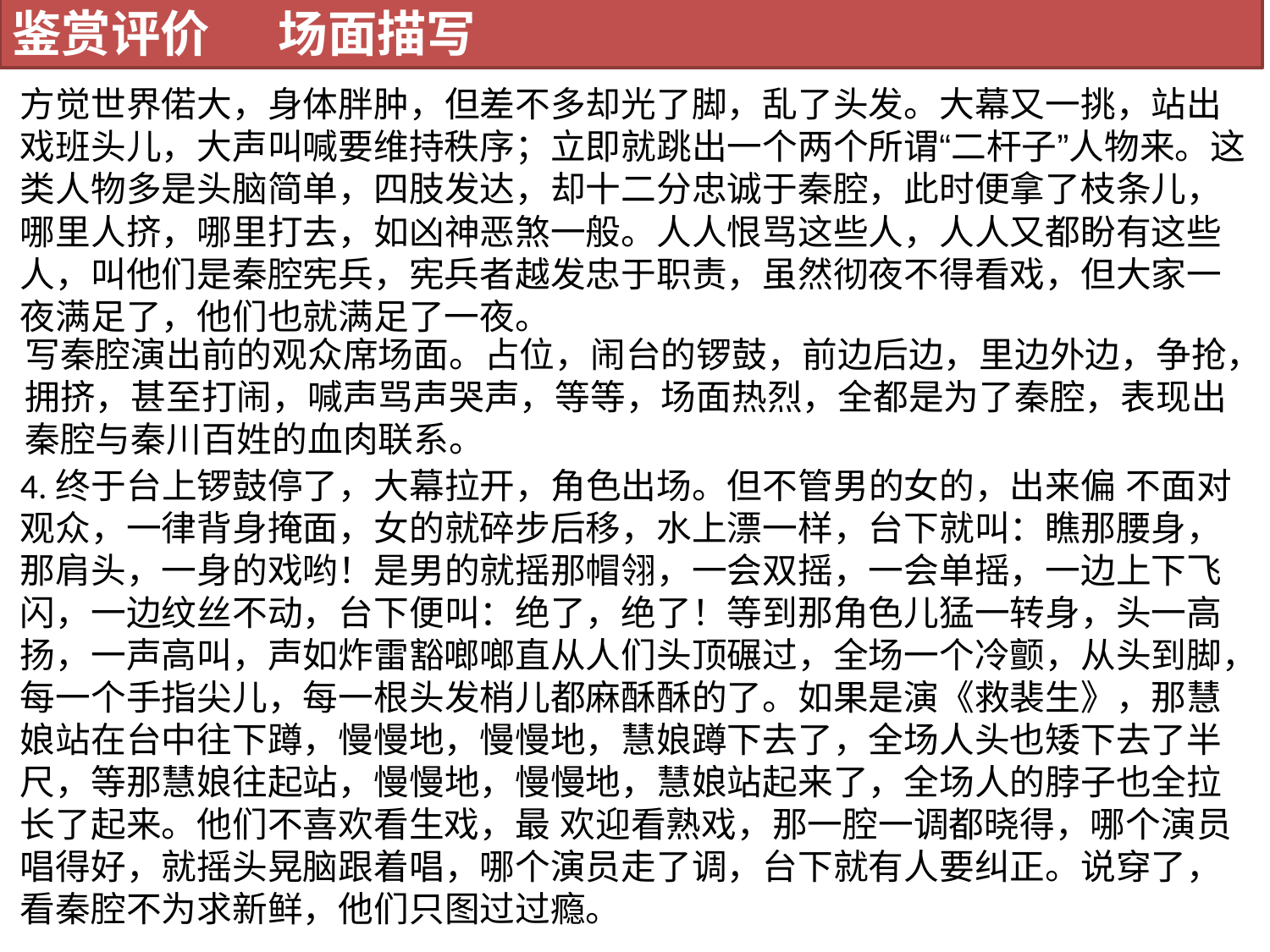

鉴赏评价     场面描写
方觉世界偌大，身体胖肿，但差不多却光了脚，乱了头发。大幕又一挑，站出戏班头儿，大声叫喊要维持秩序；立即就跳出一个两个所谓“二杆子”人物来。这类人物多是头脑简单，四肢发达，却十二分忠诚于秦腔，此时便拿了枝条儿，哪里人挤，哪里打去，如凶神恶煞一般。人人恨骂这些人，人人又都盼有这些人，叫他们是秦腔宪兵，宪兵者越发忠于职责，虽然彻夜不得看戏，但大家一夜满足了，他们也就满足了一夜。

4.终于台上锣鼓停了，大幕拉开，角色出场。但不管男的女的，出来偏 不面对观众，一律背身掩面，女的就碎步后移，水上漂一样，台下就叫：瞧那腰身，那肩头，一身的戏哟！是男的就摇那帽翎，一会双摇，一会单摇，一边上下飞闪，一边纹丝不动，台下便叫：绝了，绝了！等到那角色儿猛一转身，头一高扬，一声高叫，声如炸雷豁啷啷直从人们头顶碾过，全场一个冷颤，从头到脚，每一个手指尖儿，每一根头发梢儿都麻酥酥的了。如果是演《救裴生》，那慧娘站在台中往下蹲，慢慢地，慢慢地，慧娘蹲下去了，全场人头也矮下去了半尺，等那慧娘往起站，慢慢地，慢慢地，慧娘站起来了，全场人的脖子也全拉长了起来。他们不喜欢看生戏，最 欢迎看熟戏，那一腔一调都晓得，哪个演员唱得好，就摇头晃脑跟着唱，哪个演员走了调，台下就有人要纠正。说穿了，看秦腔不为求新鲜，他们只图过过瘾。
写秦腔演出前的观众席场面。占位，闹台的锣鼓，前边后边，里边外边，争抢，拥挤，甚至打闹，喊声骂声哭声，等等，场面热烈，全都是为了秦腔，表现出秦腔与秦川百姓的血肉联系。